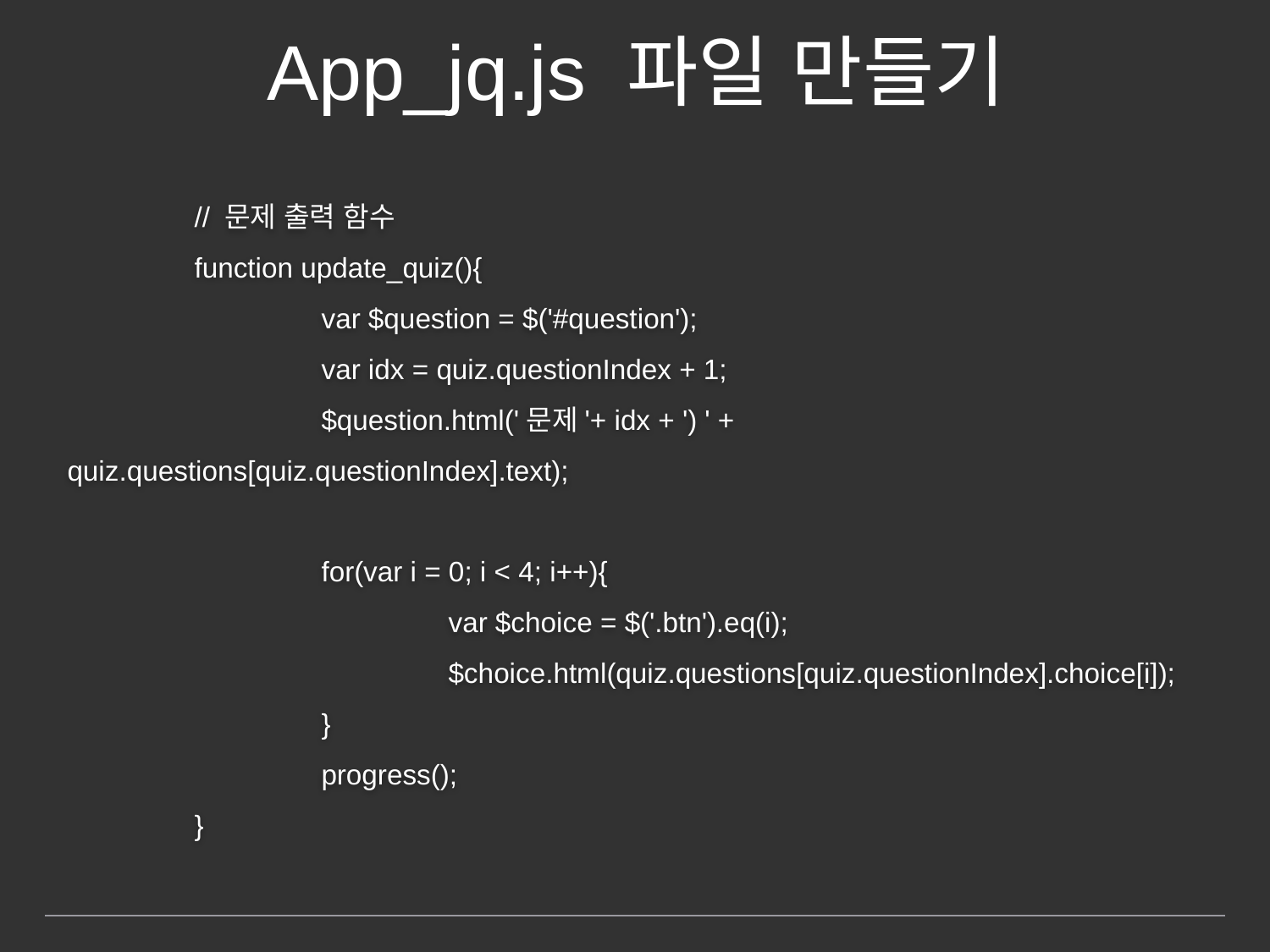

# App_jq.js 파일 만들기
	// 문제 출력 함수
	function update_quiz(){
		var $question = $('#question');
		var idx = quiz.questionIndex + 1;
		$question.html('문제'+ idx + ') ' + quiz.questions[quiz.questionIndex].text);

		for(var i = 0; i < 4; i++){
			var $choice = $('.btn').eq(i);
			$choice.html(quiz.questions[quiz.questionIndex].choice[i]);
		}
		progress();
	}